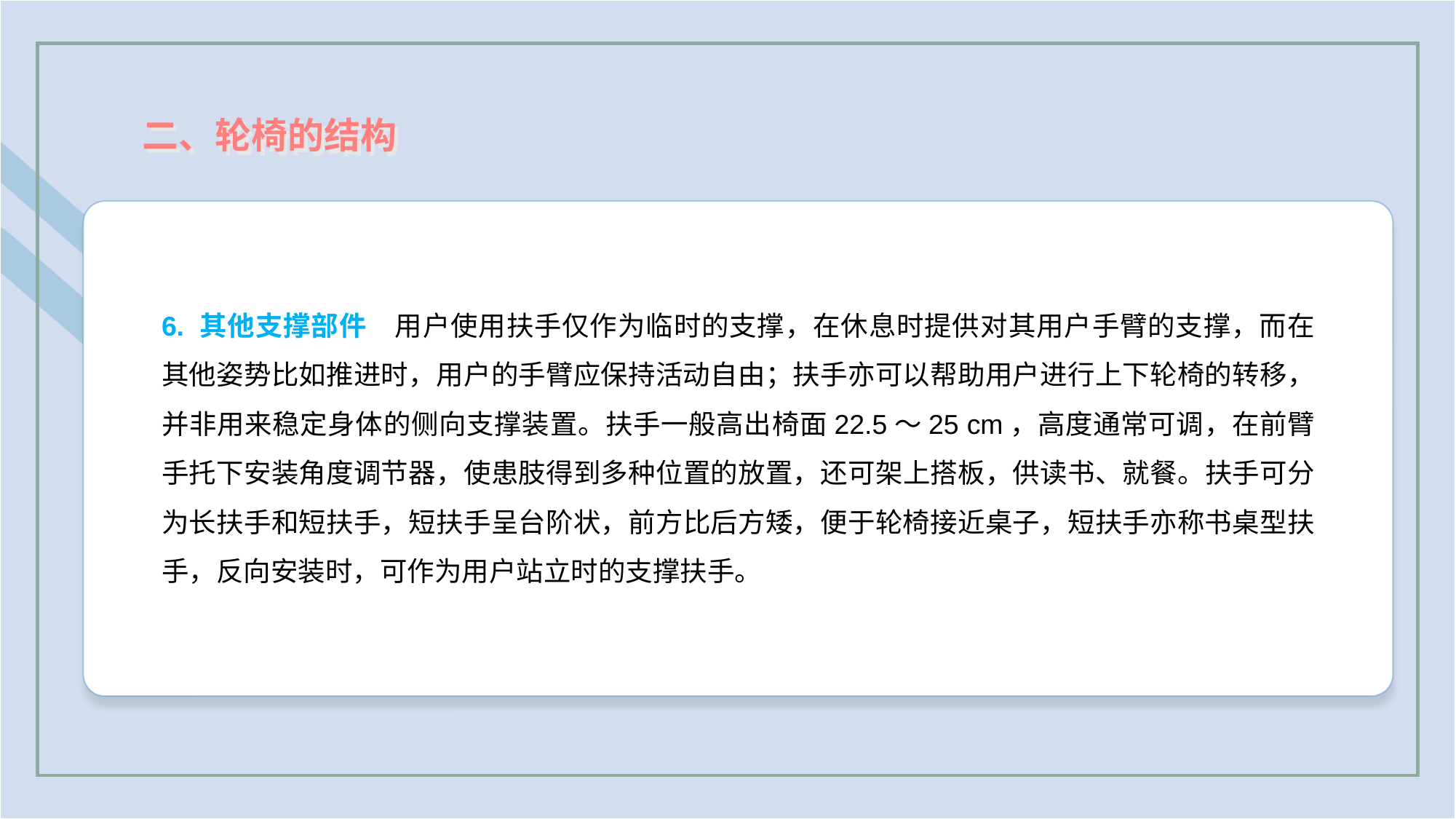

二、轮椅的结构

6. 其他支撑部件　用户使用扶手仅作为临时的支撑，在休息时提供对其用户手臂的支撑，而在其他姿势比如推进时，用户的手臂应保持活动自由；扶手亦可以帮助用户进行上下轮椅的转移，并非用来稳定身体的侧向支撑装置。扶手一般高出椅面22.5～25 cm，高度通常可调，在前臂手托下安装角度调节器，使患肢得到多种位置的放置，还可架上搭板，供读书、就餐。扶手可分为长扶手和短扶手，短扶手呈台阶状，前方比后方矮，便于轮椅接近桌子，短扶手亦称书桌型扶手，反向安装时，可作为用户站立时的支撑扶手。